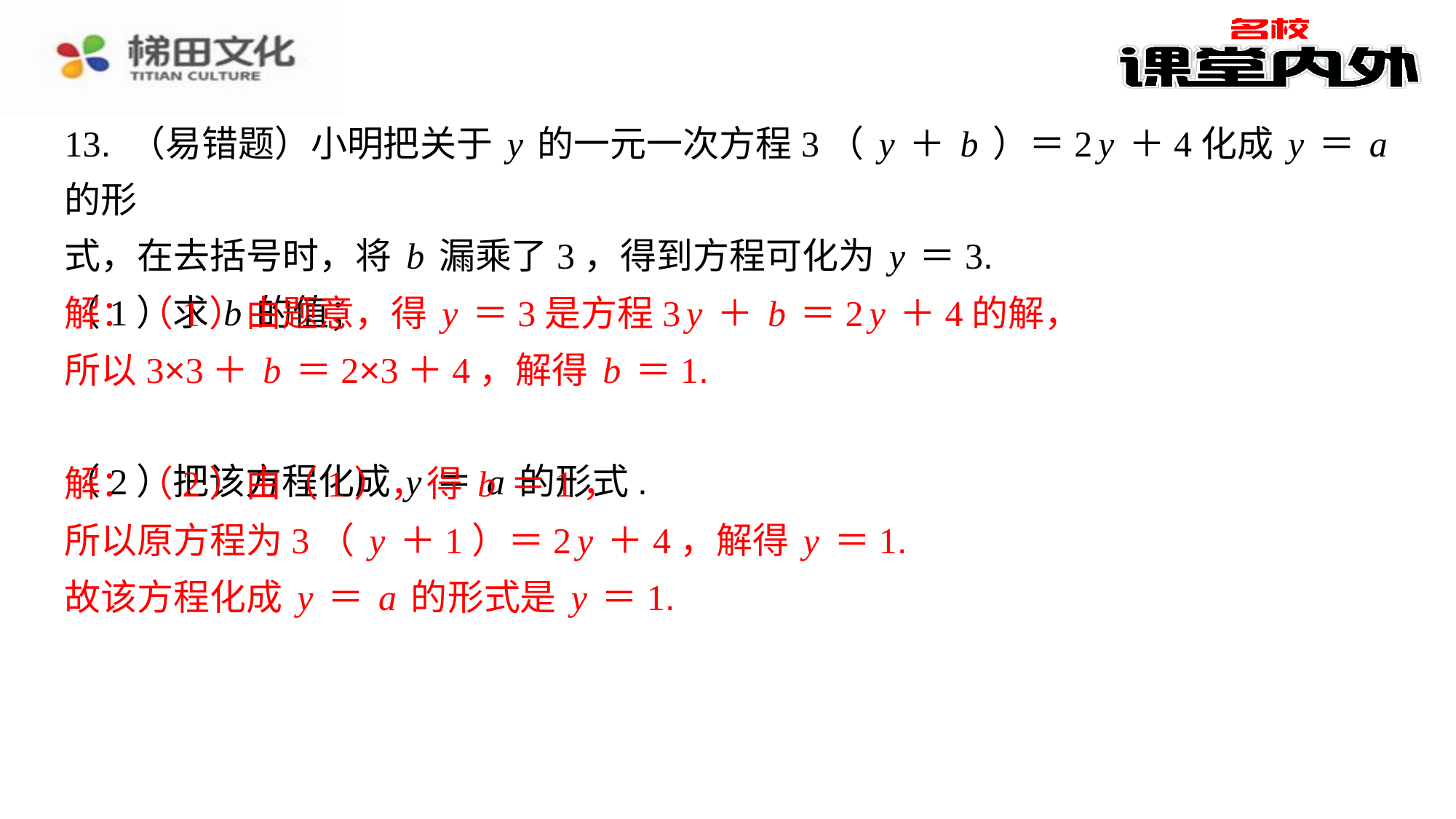

13. （易错题）小明把关于y的一元一次方程3（y＋b）＝2y＋4化成y＝a的形
式，在去括号时，将b漏乘了3，得到方程可化为y＝3.
（1）求b的值；
解：（1）由题意，得y＝3是方程3y＋b＝2y＋4的解，
所以3×3＋b＝2×3＋4，解得b＝1.
（2）把该方程化成y＝a的形式.
解：（2）由（1），得b＝1，
所以原方程为3（y＋1）＝2y＋4，解得y＝1.
故该方程化成y＝a的形式是y＝1.
解：（1）由题意，得y＝3是方程3y＋b＝2y＋4的解，
所以3×3＋b＝2×3＋4，解得b＝1.
解：（2）由（1），得b＝1，
所以原方程为3（y＋1）＝2y＋4，解得y＝1.
故该方程化成y＝a的形式是y＝1.